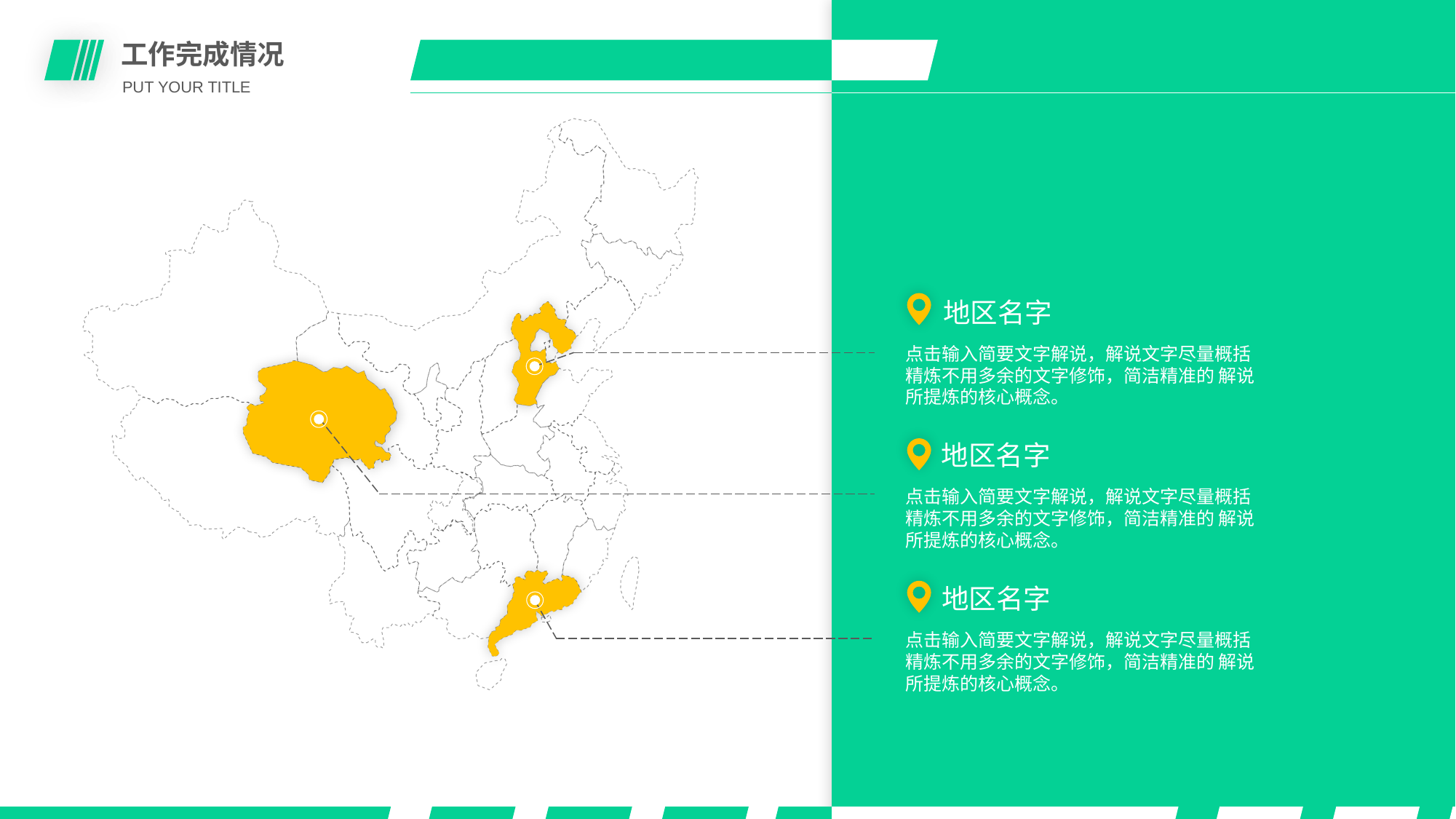

工作完成情况

PUT YOUR TITLE

地区名字
点击输入简要文字解说，解说文字尽量概括精炼不用多余的文字修饰，简洁精准的 解说所提炼的核心概念。

地区名字
点击输入简要文字解说，解说文字尽量概括精炼不用多余的文字修饰，简洁精准的 解说所提炼的核心概念。

地区名字
点击输入简要文字解说，解说文字尽量概括精炼不用多余的文字修饰，简洁精准的 解说所提炼的核心概念。